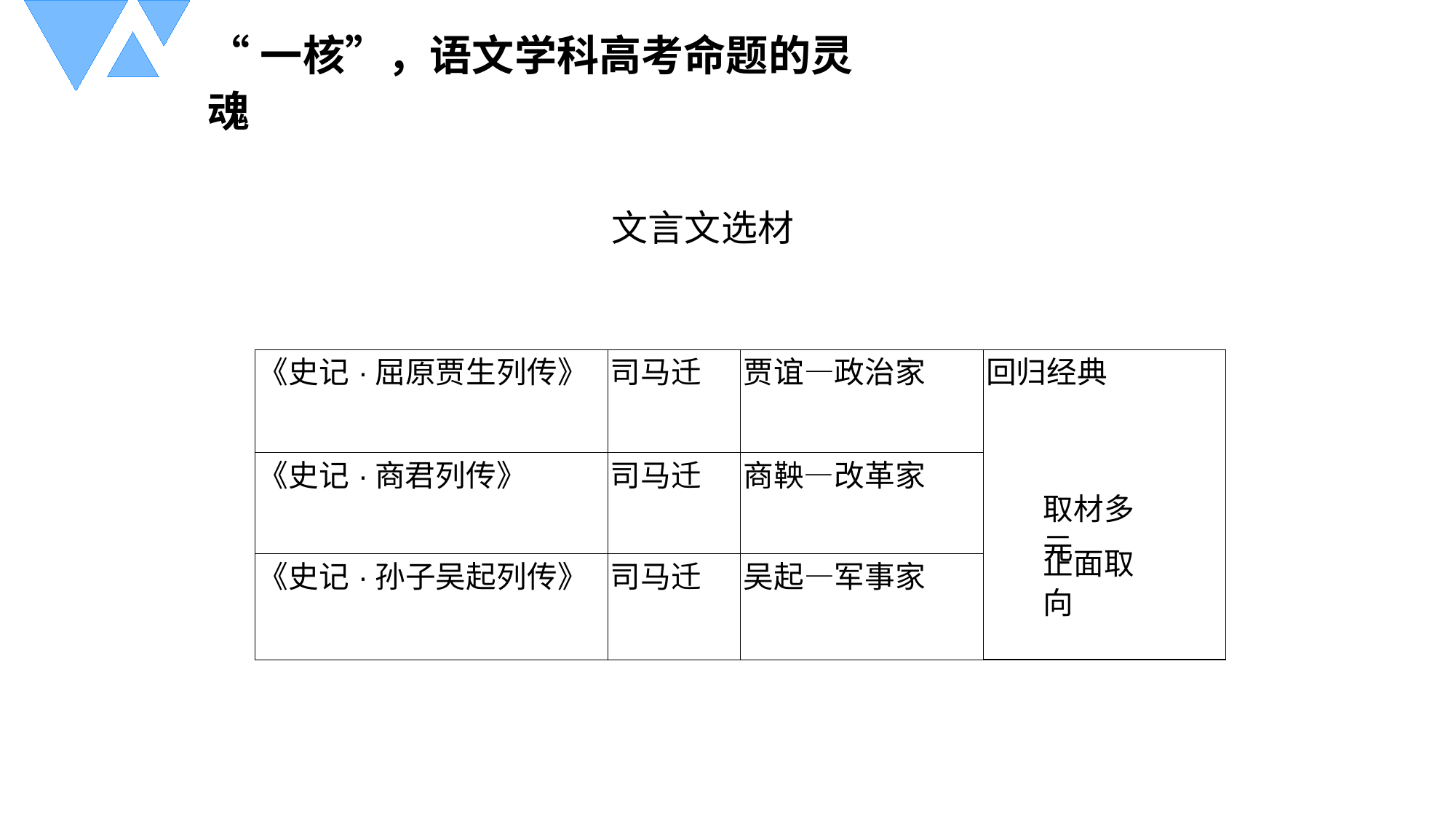

“一核”，语文学科高考命题的灵魂

文言文选材
| 《史记·屈原贾生列传》 | 司马迁 | 贾谊—政治家 | 回归经典 |
| --- | --- | --- | --- |
| 《史记·商君列传》 | 司马迁 | 商鞅—改革家 | 回归经典 |
| 《史记·孙子吴起列传》 | 司马迁 | 吴起—军事家 | 回归经典 |
取材多元
正面取向